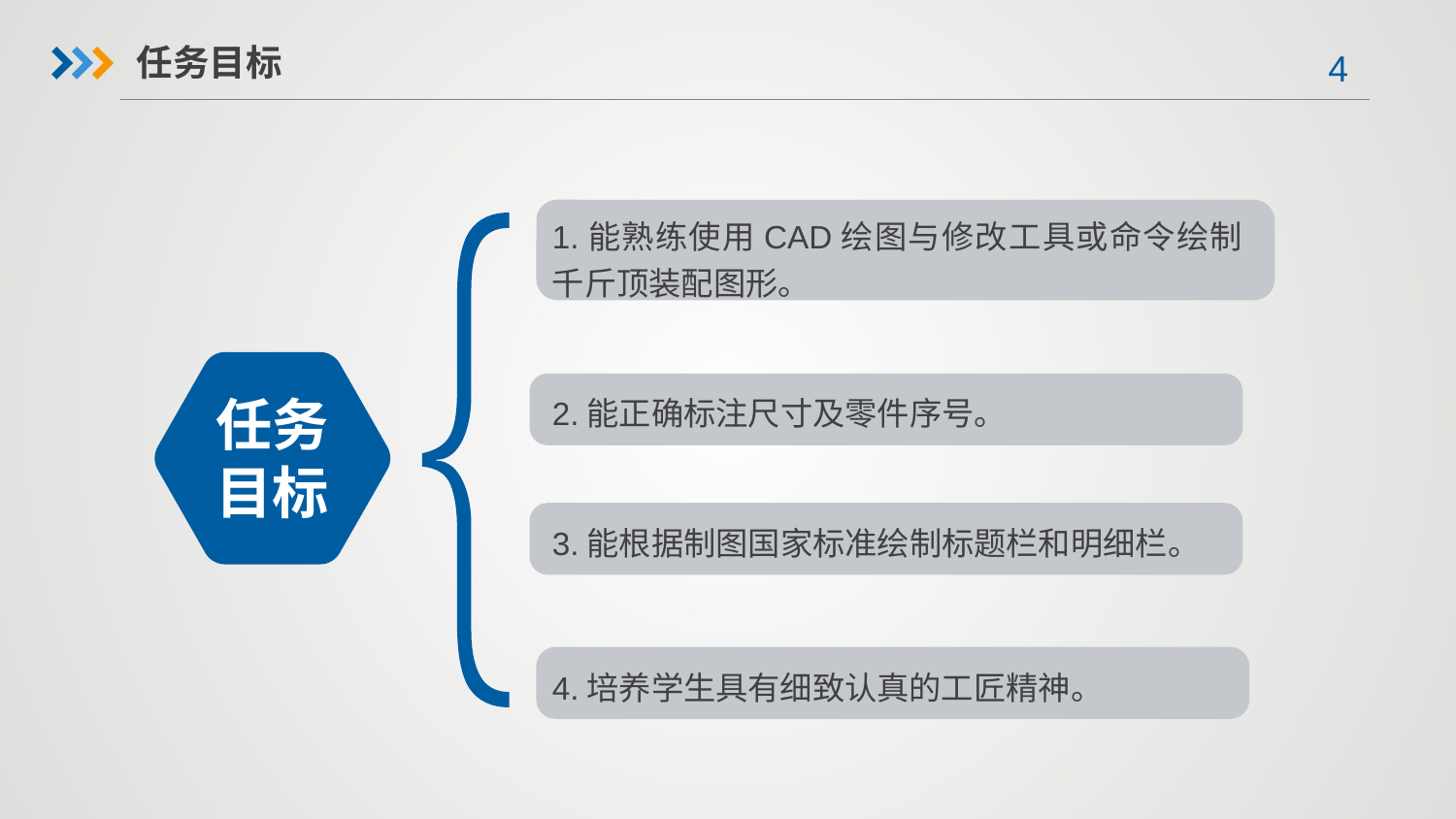

任务目标

1.能熟练使用CAD绘图与修改工具或命令绘制千斤顶装配图形。

2.能正确标注尺寸及零件序号。
任务目标

3.能根据制图国家标准绘制标题栏和明细栏。

4.培养学生具有细致认真的工匠精神。